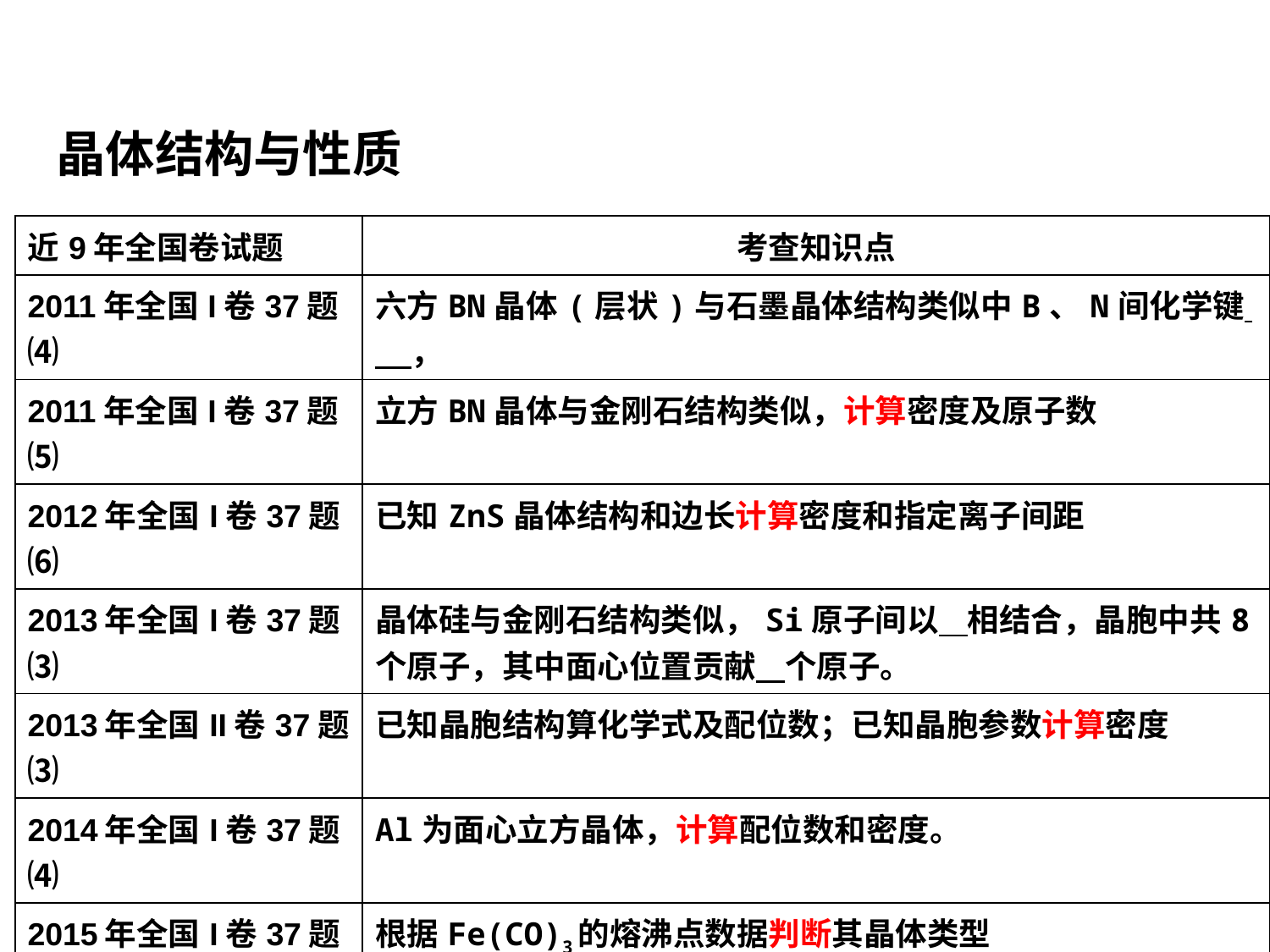

晶体结构与性质
| 近9年全国卷试题 | 考查知识点 |
| --- | --- |
| 2011年全国I卷37题⑷ | 六方BN晶体(层状)与石墨晶体结构类似中B、N间化学键 ， |
| 2011年全国I卷37题⑸ | 立方BN晶体与金刚石结构类似，计算密度及原子数 |
| 2012年全国I卷37题⑹ | 已知ZnS晶体结构和边长计算密度和指定离子间距 |
| 2013年全国I卷37题⑶ | 晶体硅与金刚石结构类似，Si原子间以 相结合，晶胞中共8个原子，其中面心位置贡献 个原子。 |
| 2013年全国II卷37题⑶ | 已知晶胞结构算化学式及配位数；已知晶胞参数计算密度 |
| 2014年全国I卷37题⑷ | Al为面心立方晶体，计算配位数和密度。 |
| 2015年全国I卷37题⑷ | 根据Fe(CO)3的熔沸点数据判断其晶体类型 |
| 2015年全国I卷37题⑸ | 均摊法计算石墨烯晶体中C数与六元环数的关系；金刚石晶体C数与六元环数的关系，六元环中最多 个C原子共平面。 |
| 2015年全国II卷37题⑵ | H2O、NaH所属晶体类型 |
| 2015年全国II卷37题⑸ | 已知Na2O的晶胞结构和晶胞参数求算O原子配位数和晶体密度 |